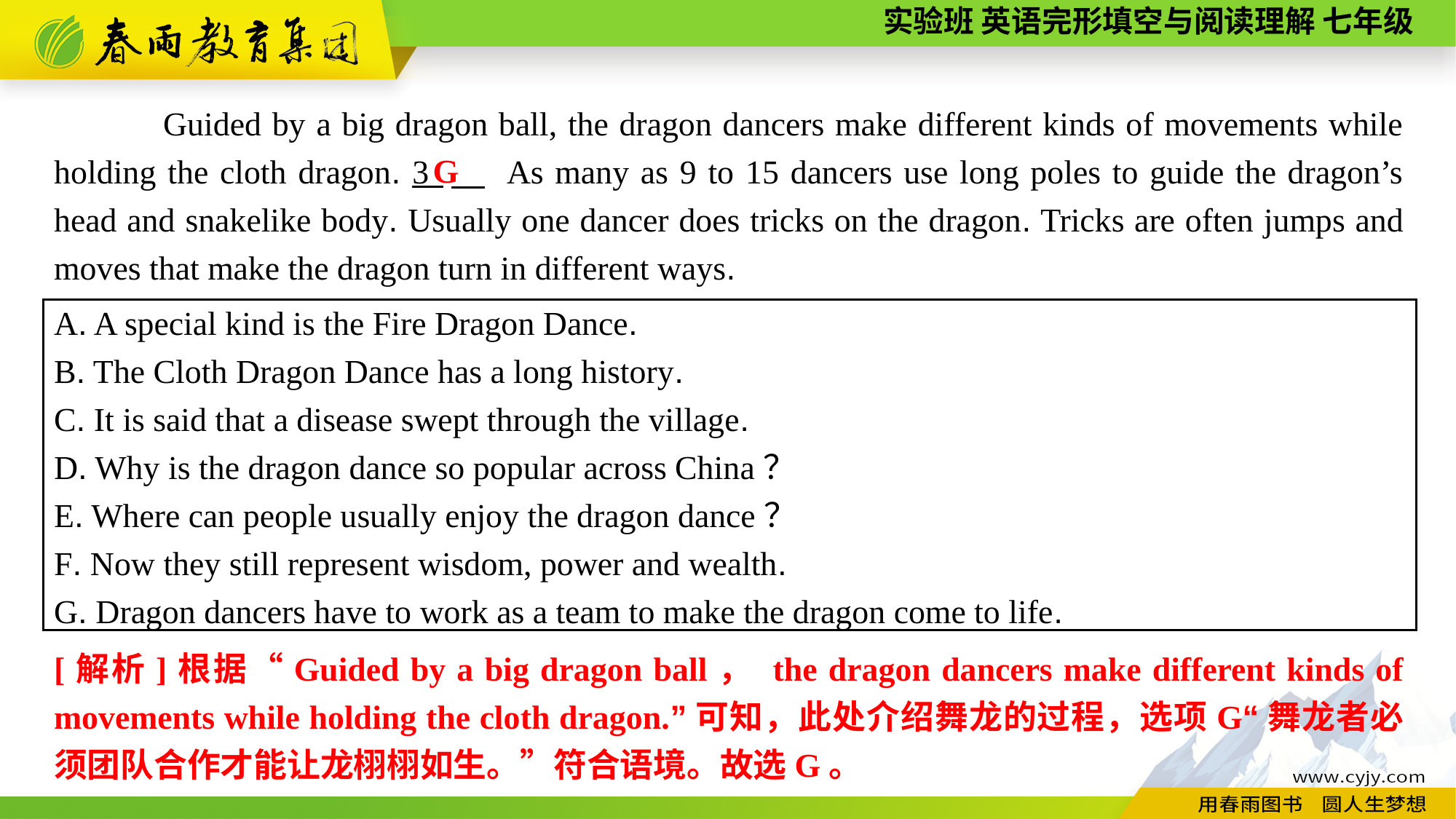

Guided by a big dragon ball, the dragon dancers make different kinds of movements while holding the cloth dragon. 3 　 As many as 9 to 15 dancers use long poles to guide the dragon’s head and snakelike body. Usually one dancer does tricks on the dragon. Tricks are often jumps and moves that make the dragon turn in different ways.
G
A. A special kind is the Fire Dragon Dance.
B. The Cloth Dragon Dance has a long history.
C. It is said that a disease swept through the village.
D. Why is the dragon dance so popular across China？
E. Where can people usually enjoy the dragon dance？
F. Now they still represent wisdom, power and wealth.
G. Dragon dancers have to work as a team to make the dragon come to life.

[解析]根据“Guided by a big dragon ball， the dragon dancers make different kinds of movements while holding the cloth dragon.”可知，此处介绍舞龙的过程，选项G“舞龙者必须团队合作才能让龙栩栩如生。”符合语境。故选G。